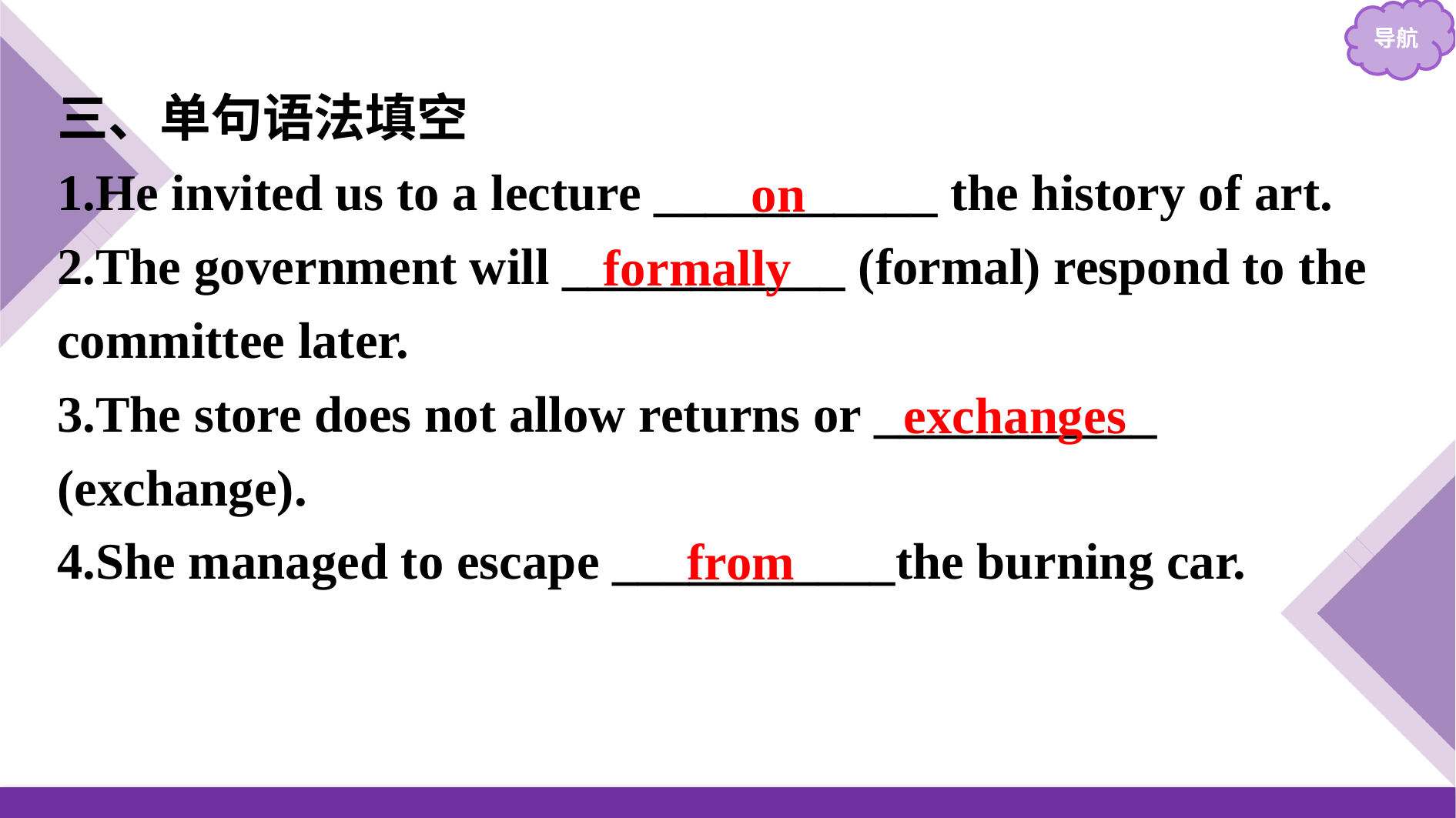

三、单句语法填空
1.He invited us to a lecture ___________ the history of art.
2.The government will ___________ (formal) respond to the committee later.
3.The store does not allow returns or ___________ (exchange).
4.She managed to escape ___________the burning car.
on
formally
exchanges
from